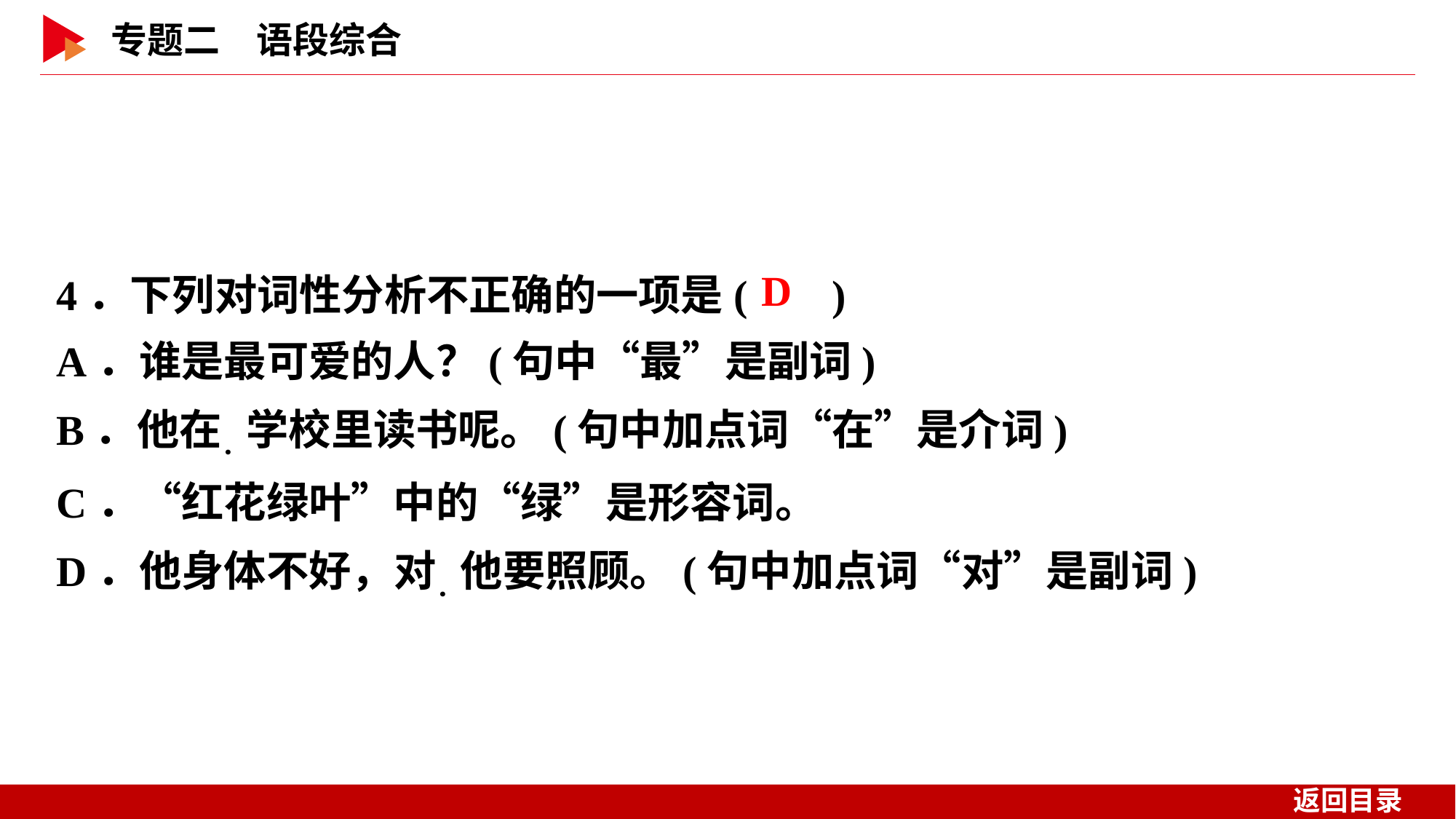

4．下列对词性分析不正确的一项是(        )
A．谁是最可爱的人？(句中“最”是副词)
B．他在．学校里读书呢。(句中加点词“在”是介词)
C．“红花绿叶”中的“绿”是形容词。
D．他身体不好，对．他要照顾。(句中加点词“对”是副词)
   D